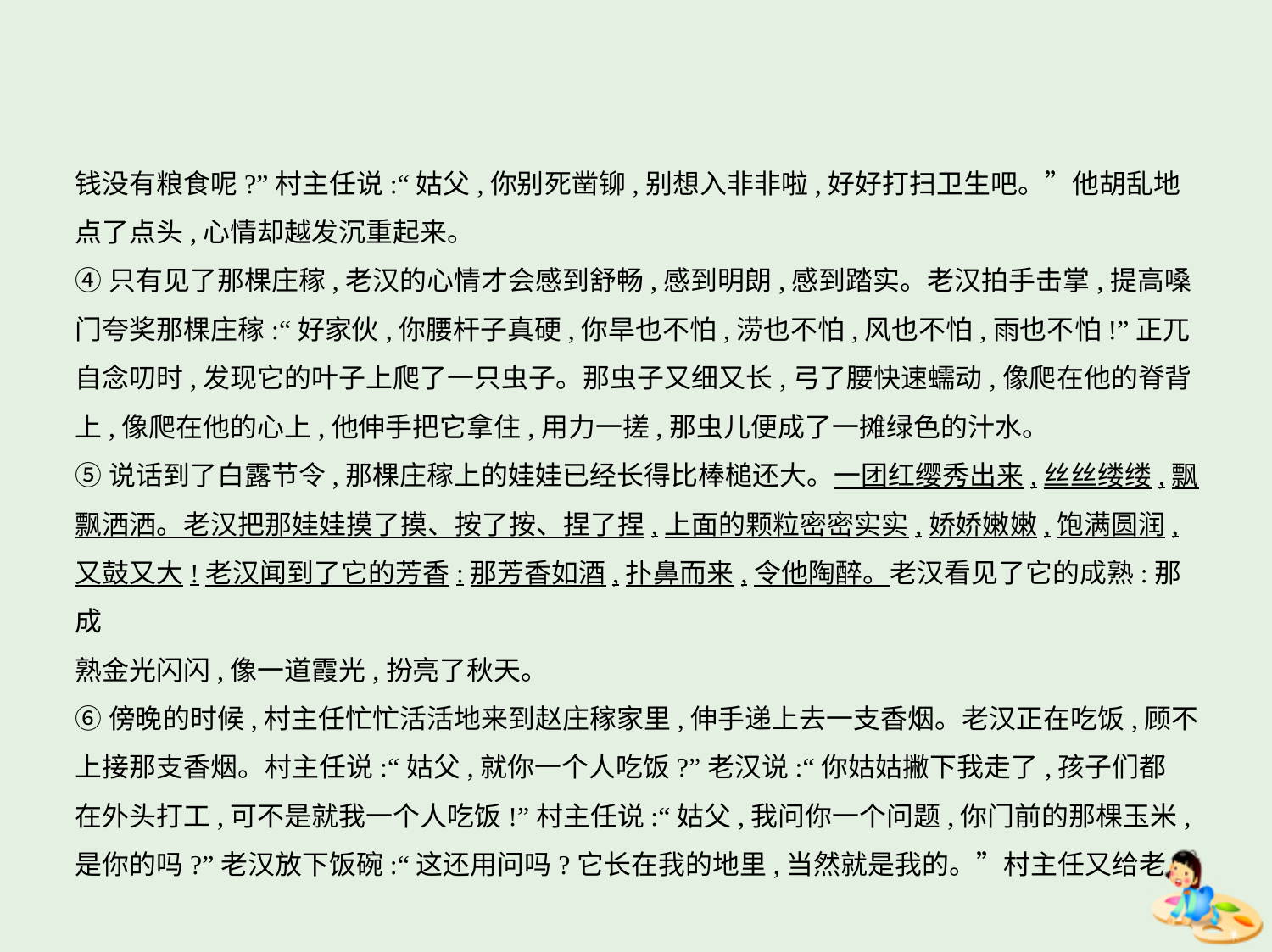

钱没有粮食呢?”村主任说:“姑父,你别死凿铆,别想入非非啦,好好打扫卫生吧。”他胡乱地
点了点头,心情却越发沉重起来。
④只有见了那棵庄稼,老汉的心情才会感到舒畅,感到明朗,感到踏实。老汉拍手击掌,提高嗓
门夸奖那棵庄稼:“好家伙,你腰杆子真硬,你旱也不怕,涝也不怕,风也不怕,雨也不怕!”正兀
自念叨时,发现它的叶子上爬了一只虫子。那虫子又细又长,弓了腰快速蠕动,像爬在他的脊背
上,像爬在他的心上,他伸手把它拿住,用力一搓,那虫儿便成了一摊绿色的汁水。
⑤说话到了白露节令,那棵庄稼上的娃娃已经长得比棒槌还大。一团红缨秀出来,丝丝缕缕,飘
飘洒洒。老汉把那娃娃摸了摸、按了按、捏了捏,上面的颗粒密密实实,娇娇嫩嫩,饱满圆润,
又鼓又大!老汉闻到了它的芳香:那芳香如酒,扑鼻而来,令他陶醉。老汉看见了它的成熟:那成
熟金光闪闪,像一道霞光,扮亮了秋天。
⑥傍晚的时候,村主任忙忙活活地来到赵庄稼家里,伸手递上去一支香烟。老汉正在吃饭,顾不
上接那支香烟。村主任说:“姑父,就你一个人吃饭?”老汉说:“你姑姑撇下我走了,孩子们都
在外头打工,可不是就我一个人吃饭!”村主任说:“姑父,我问你一个问题,你门前的那棵玉米,
是你的吗?”老汉放下饭碗:“这还用问吗?它长在我的地里,当然就是我的。”村主任又给老